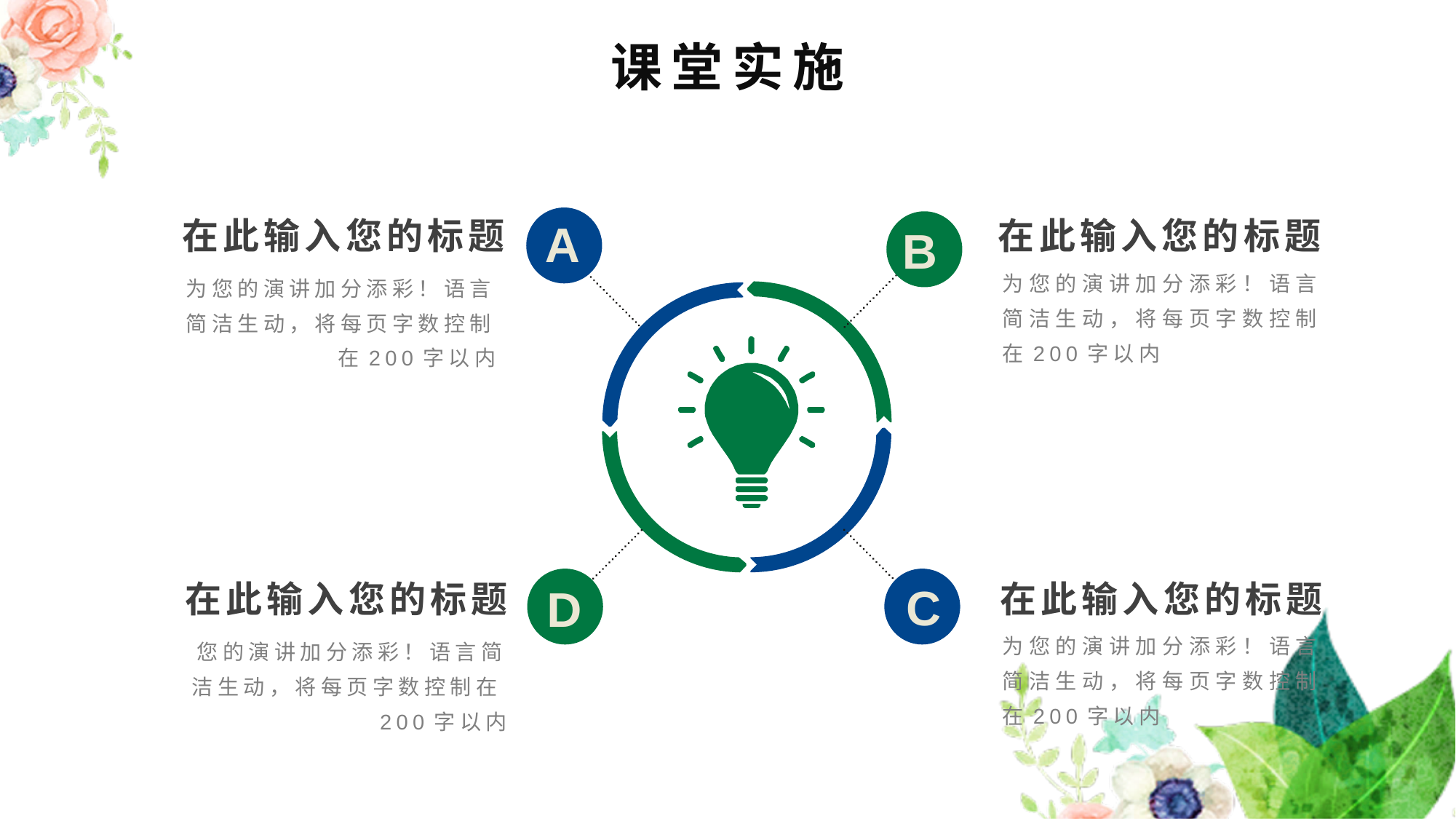

课堂实施
在此输入您的标题

在此输入您的标题
A
B
为您的演讲加分添彩！语言简洁生动，将每页字数控制在200字以内
为您的演讲加分添彩！语言简洁生动，将每页字数控制在200字以内
在此输入您的标题
在此输入您的标题
C
D
为您的演讲加分添彩！语言简洁生动，将每页字数控制在200字以内
您的演讲加分添彩！语言简洁生动，将每页字数控制在200字以内